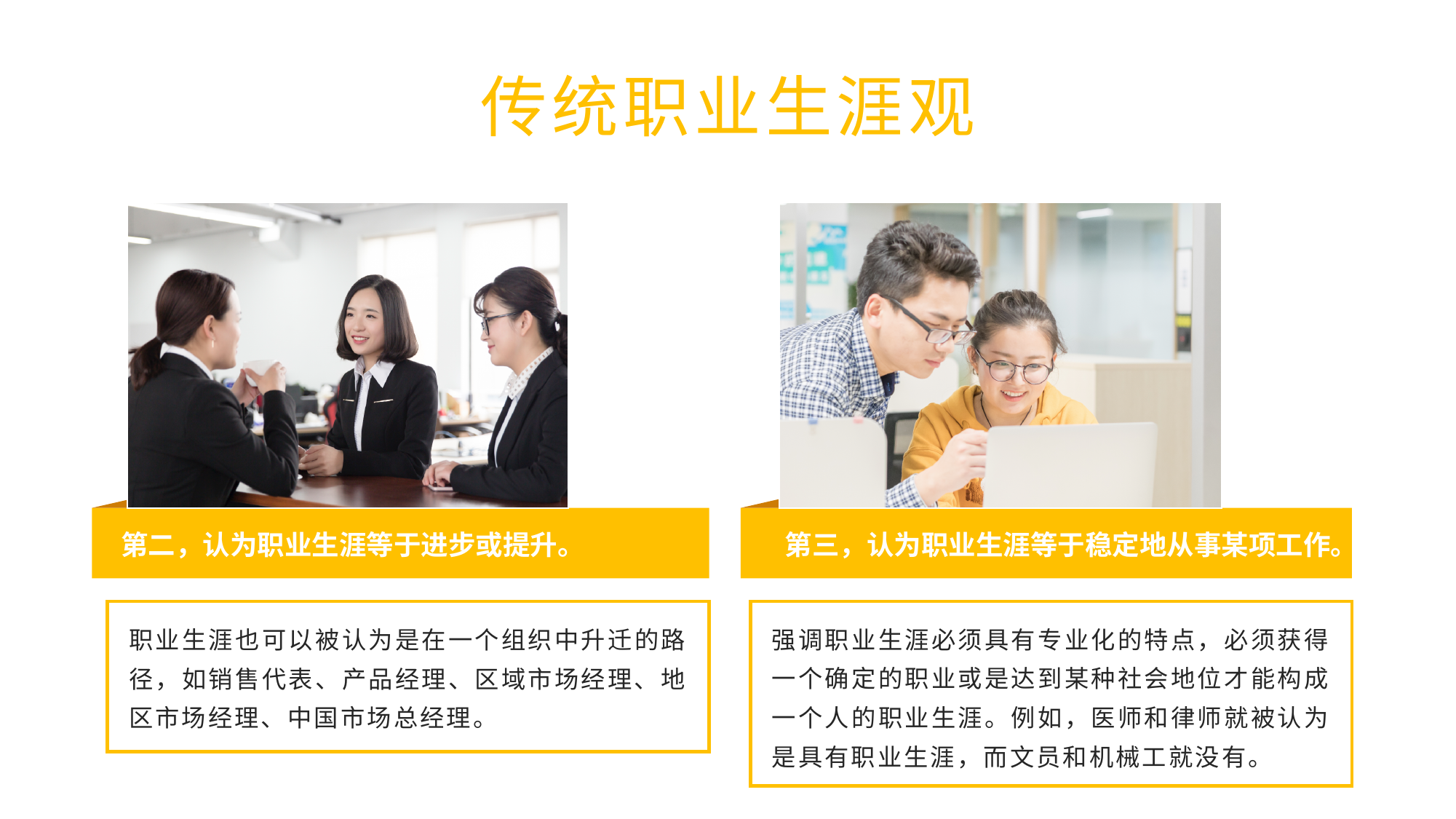

传统职业生涯观

第二，认为职业生涯等于进步或提升。
第三，认为职业生涯等于稳定地从事某项工作。

强调职业生涯必须具有专业化的特点，必须获得一个确定的职业或是达到某种社会地位才能构成一个人的职业生涯。例如，医师和律师就被认为是具有职业生涯，而文员和机械工就没有。
职业生涯也可以被认为是在一个组织中升迁的路径，如销售代表、产品经理、区域市场经理、地区市场经理、中国市场总经理。